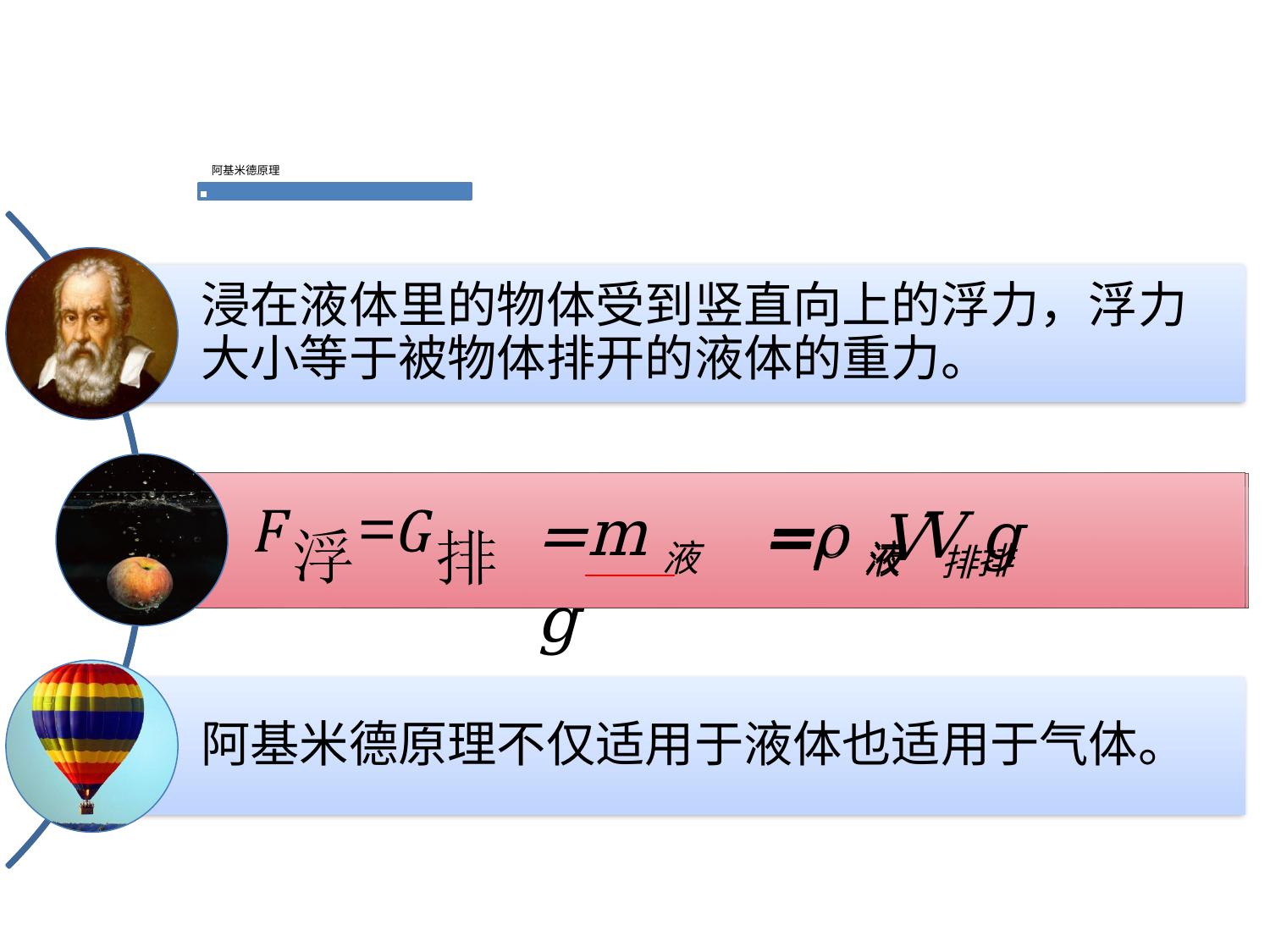

阿基米德原理

浸在液体里的物体受到竖直向上的浮力，浮力大小等于被物体排开的液体的重力。

=m液g
=ρ液
=ρ液V排
g
V排

阿基米德原理不仅适用于液体也适用于气体。